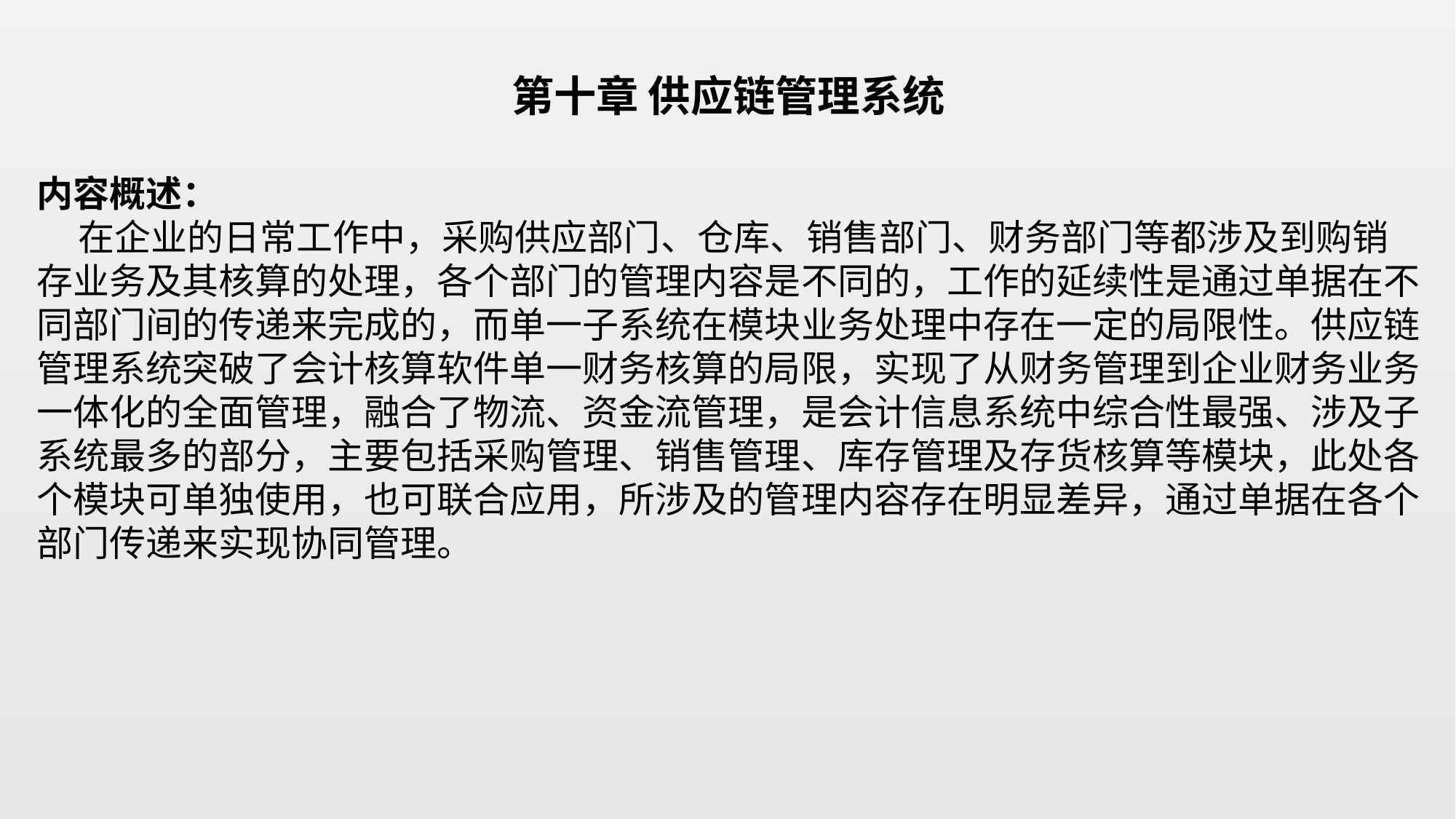

第十章 供应链管理系统

内容概述：
    在企业的日常工作中，采购供应部门、仓库、销售部门、财务部门等都涉及到购销存业务及其核算的处理，各个部门的管理内容是不同的，工作的延续性是通过单据在不同部门间的传递来完成的，而单一子系统在模块业务处理中存在一定的局限性。供应链管理系统突破了会计核算软件单一财务核算的局限，实现了从财务管理到企业财务业务一体化的全面管理，融合了物流、资金流管理，是会计信息系统中综合性最强、涉及子系统最多的部分，主要包括采购管理、销售管理、库存管理及存货核算等模块，此处各个模块可单独使用，也可联合应用，所涉及的管理内容存在明显差异，通过单据在各个部门传递来实现协同管理。